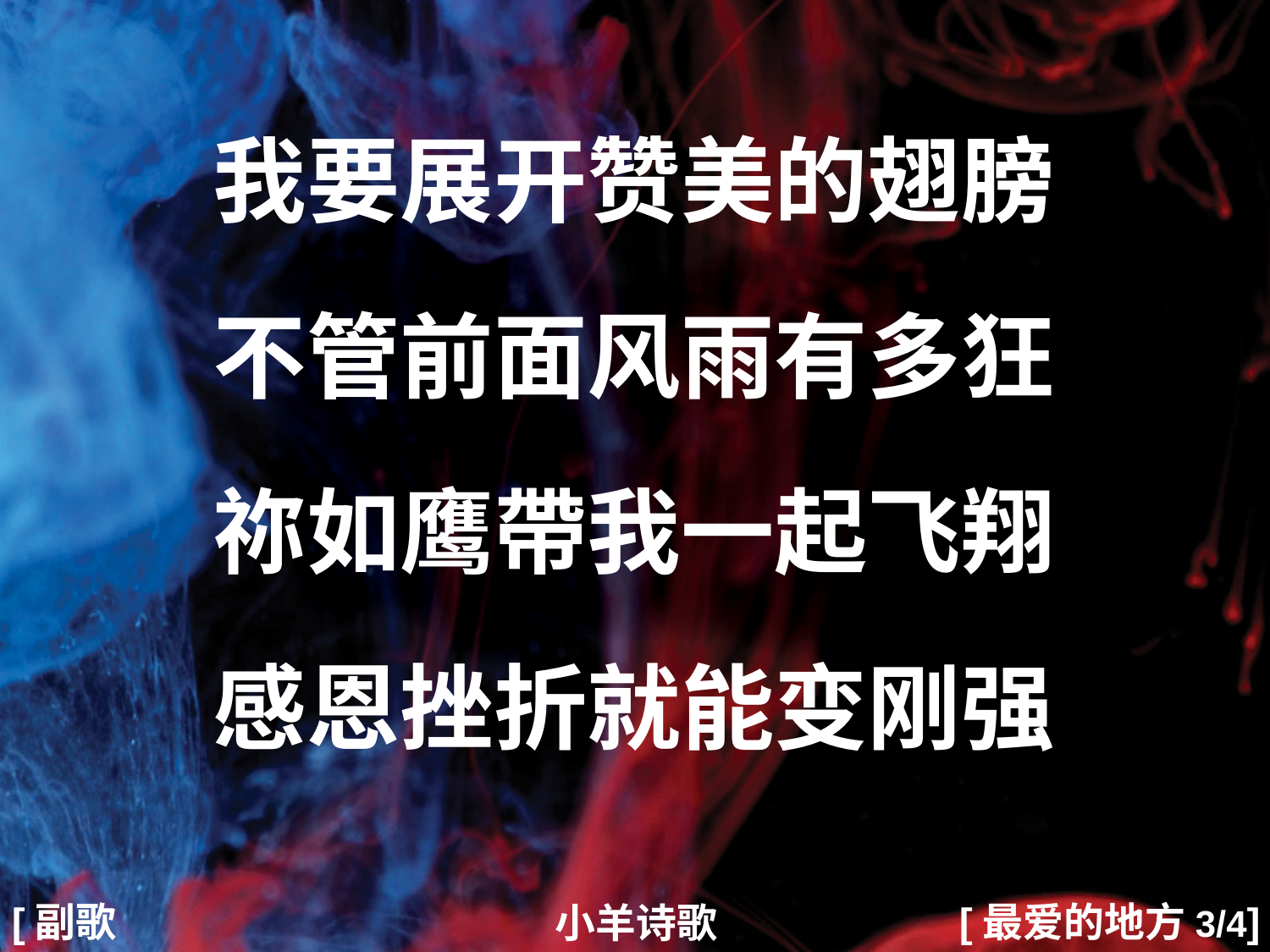

我要展开赞美的翅膀

不管前面风雨有多狂

祢如鹰帶我一起飞翔

感恩挫折就能变刚强

#

[副歌1]
[最爱的地方3/4]
小羊诗歌